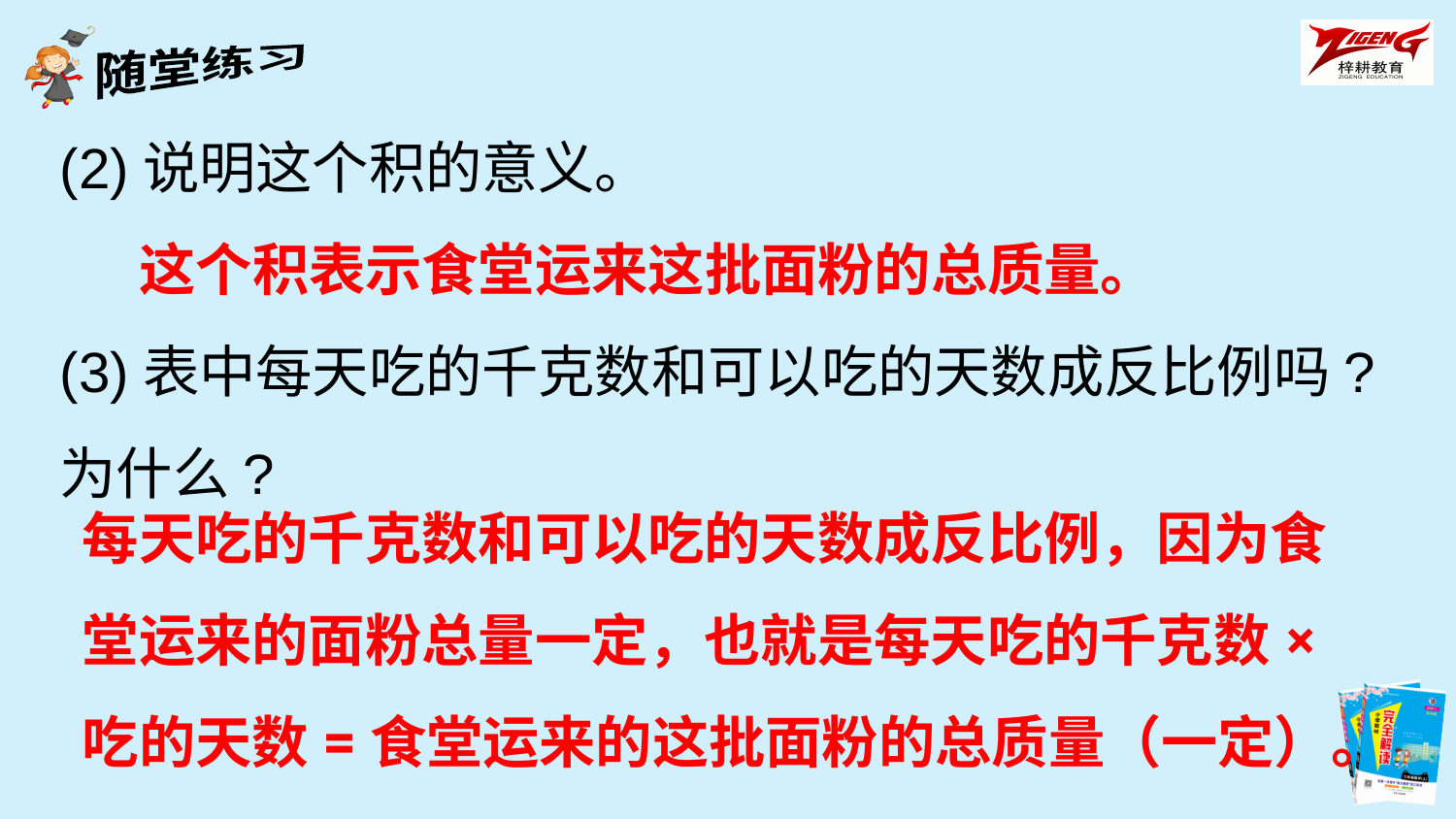

(2)说明这个积的意义。

(3)表中每天吃的千克数和可以吃的天数成反比例吗?为什么?

这个积表示食堂运来这批面粉的总质量。
每天吃的千克数和可以吃的天数成反比例，因为食堂运来的面粉总量一定，也就是每天吃的千克数×吃的天数=食堂运来的这批面粉的总质量（一定）。